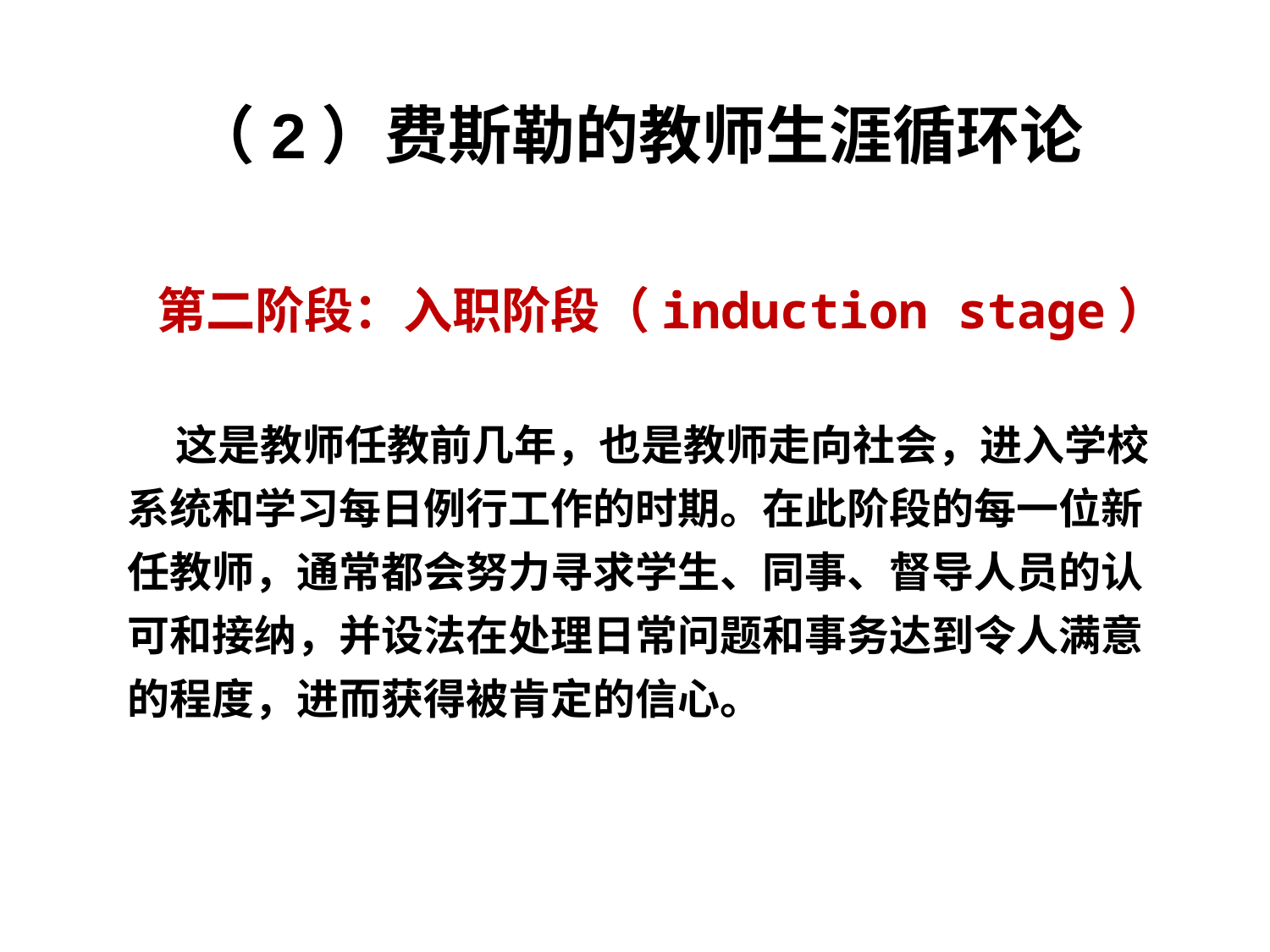

（2）费斯勒的教师生涯循环论
第二阶段：入职阶段（induction stage）
    这是教师任教前几年，也是教师走向社会，进入学校系统和学习每日例行工作的时期。在此阶段的每一位新任教师，通常都会努力寻求学生、同事、督导人员的认可和接纳，并设法在处理日常问题和事务达到令人满意的程度，进而获得被肯定的信心。